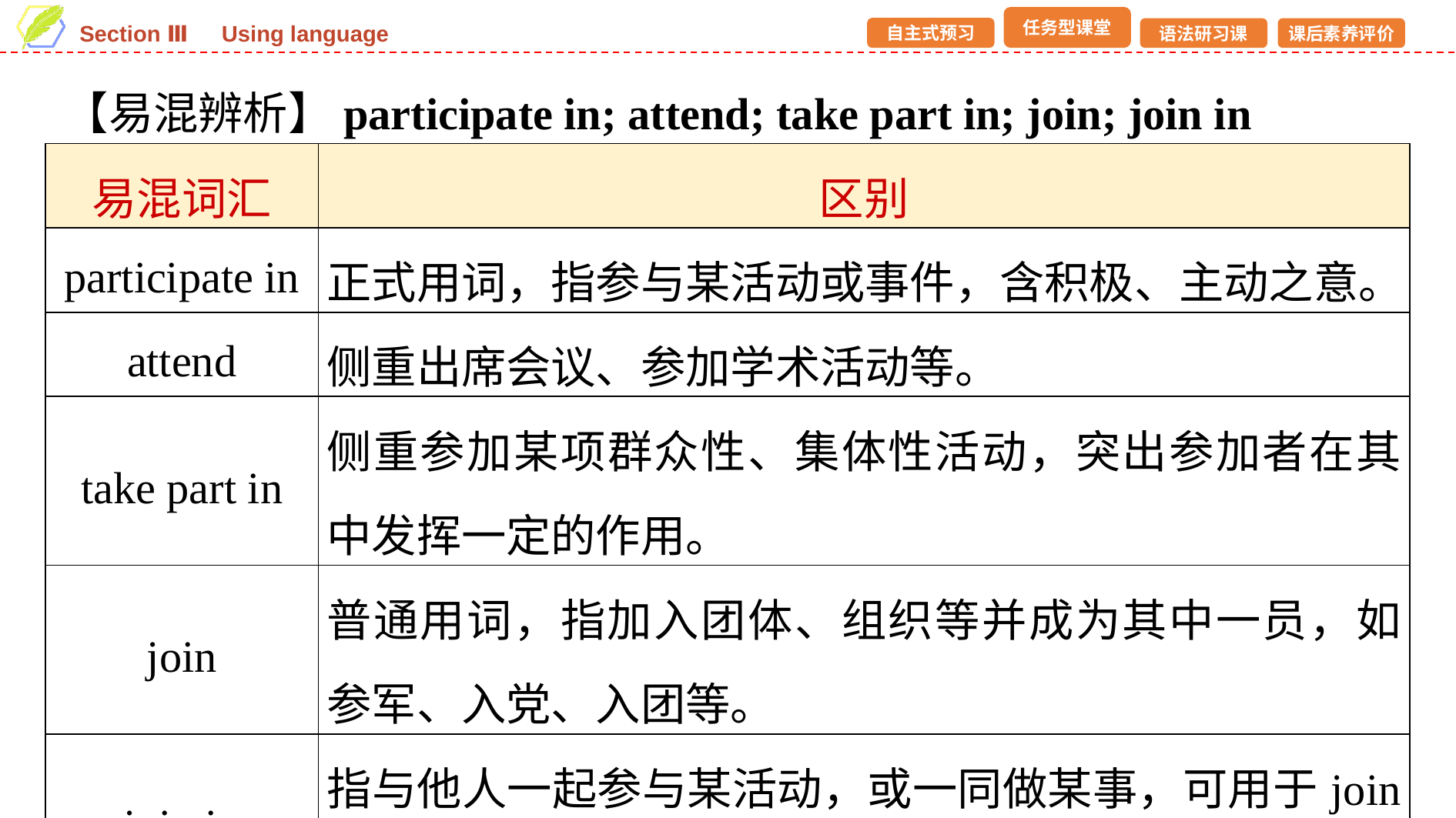

【易混辨析】participate in; attend; take part in; join; join in
| 易混词汇 | 区别 |
| --- | --- |
| participate in | 正式用词，指参与某活动或事件，含积极、主动之意。 |
| attend | 侧重出席会议、参加学术活动等。 |
| take part in | 侧重参加某项群众性、集体性活动，突出参加者在其中发挥一定的作用。 |
| join | 普通用词，指加入团体、组织等并成为其中一员，如参军、入党、入团等。 |
| join in | 指与他人一起参与某活动，或一同做某事，可用于join in (doing) sth./join sb. in (doing) sth.。 |